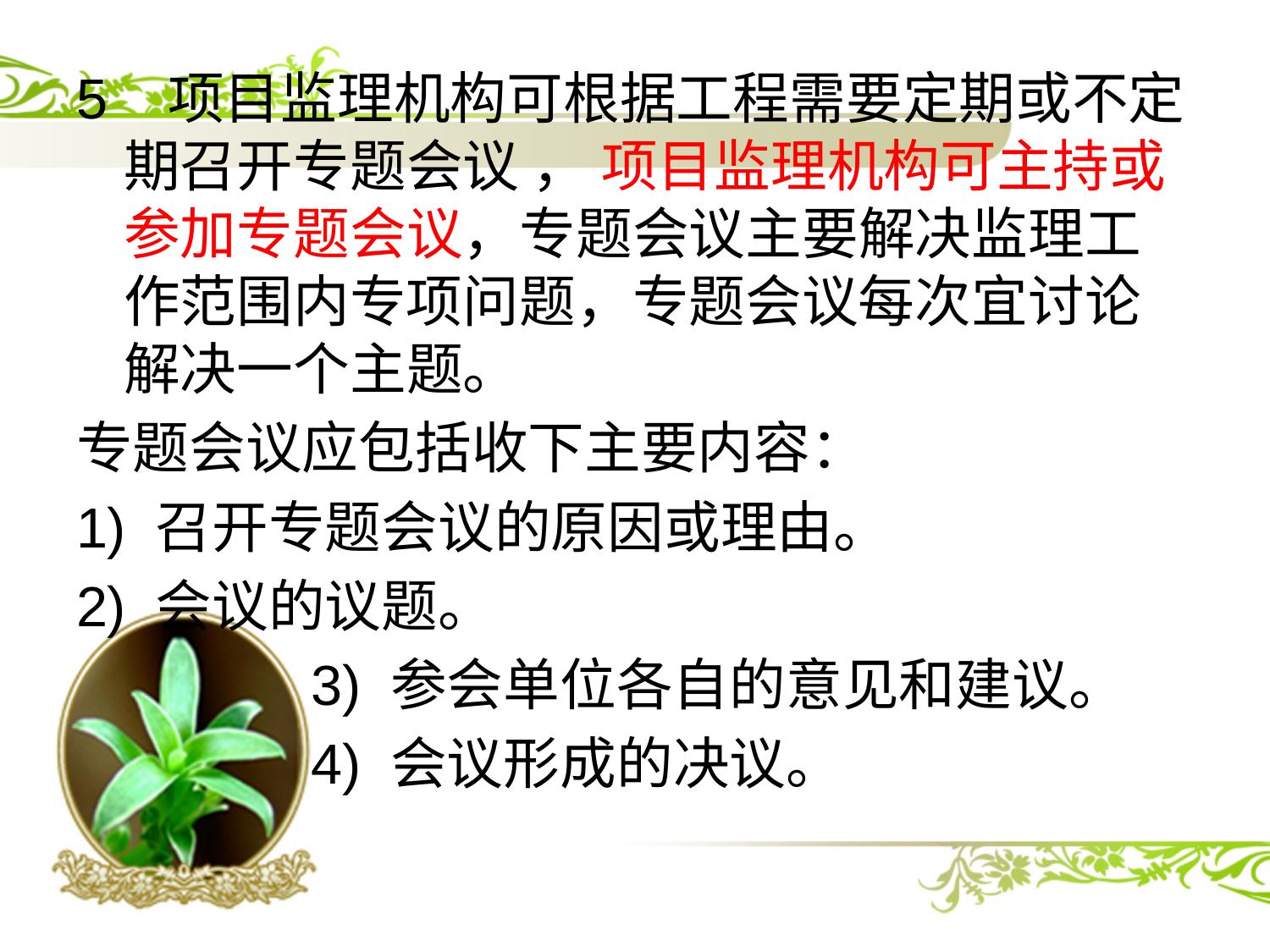

5   项目监理机构可根据工程需要定期或不定期召开专题会议 ， 项目监理机构可主持或参加专题会议，专题会议主要解决监理工作范围内专项问题，专题会议每次宜讨论解决一个主题。
专题会议应包括收下主要内容：
1) 召开专题会议的原因或理由。
2) 会议的议题。
               3) 参会单位各自的意见和建议。
               4) 会议形成的决议。